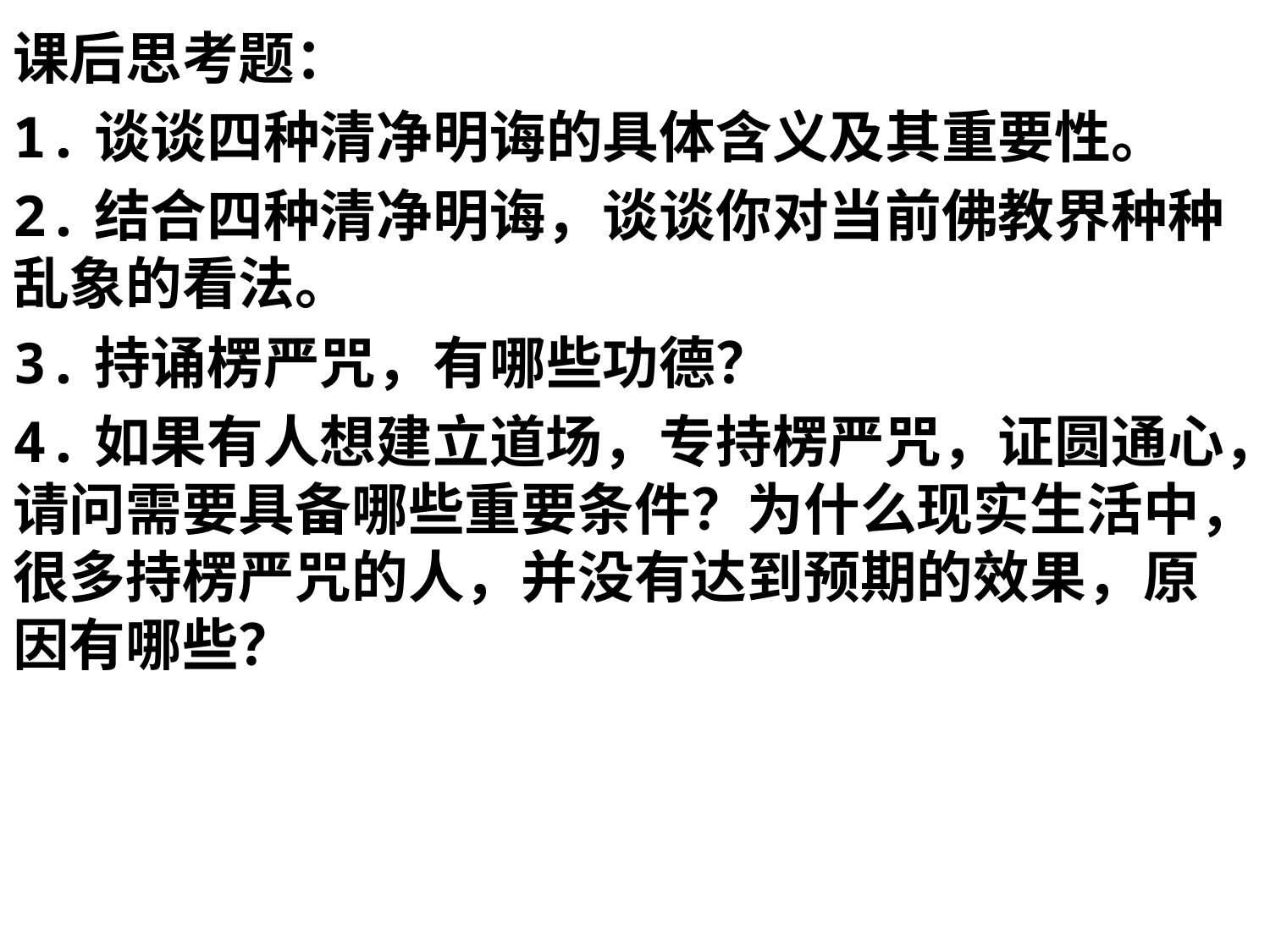

课后思考题：
1.谈谈四种清净明诲的具体含义及其重要性。
2.结合四种清净明诲，谈谈你对当前佛教界种种乱象的看法。
3.持诵楞严咒，有哪些功德？
4.如果有人想建立道场，专持楞严咒，证圆通心，请问需要具备哪些重要条件？为什么现实生活中，很多持楞严咒的人，并没有达到预期的效果，原因有哪些？